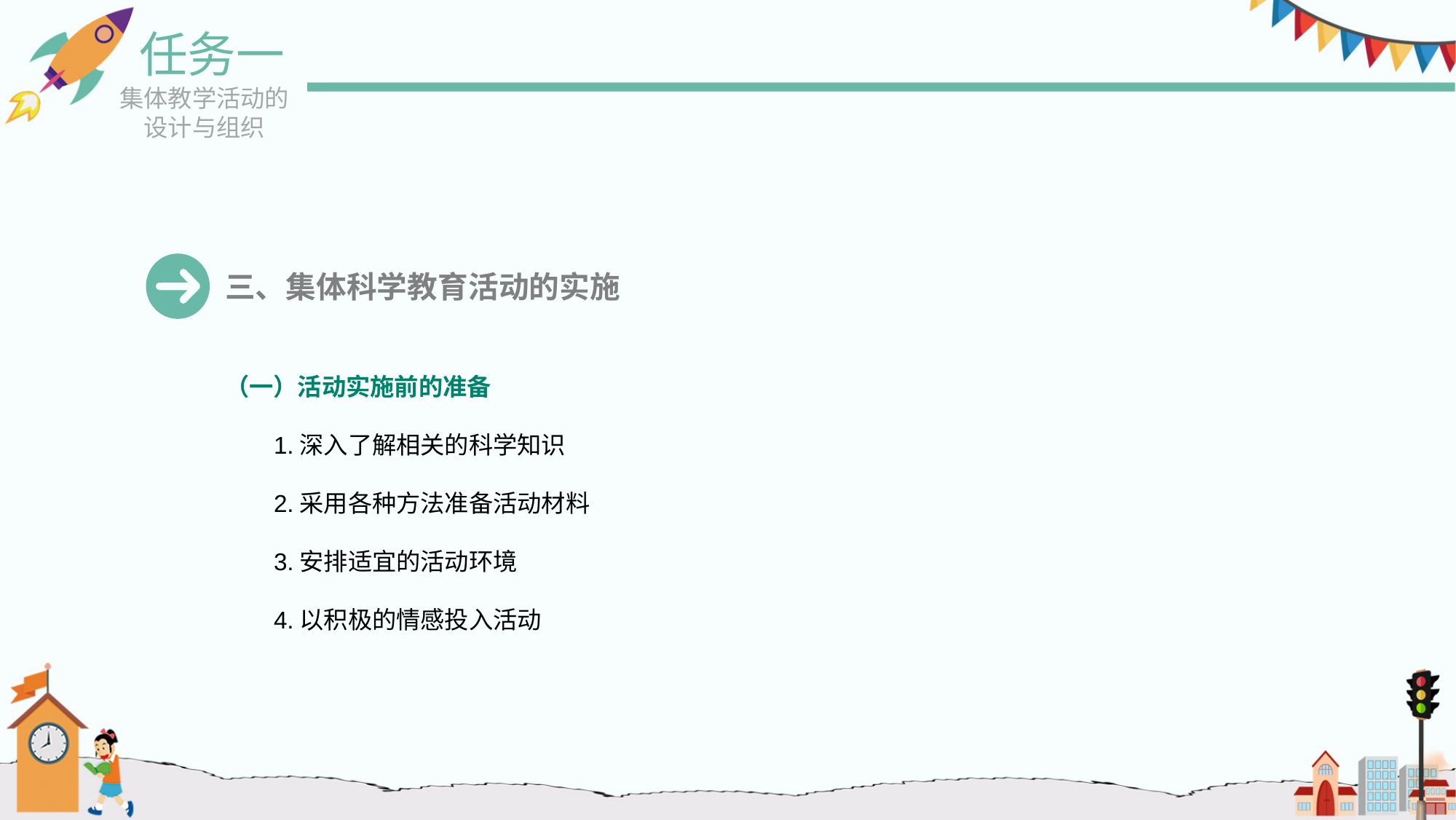

任务一
集体教学活动的设计与组织

三、集体科学教育活动的实施
（一）活动实施前的准备
1.深入了解相关的科学知识
2.采用各种方法准备活动材料
3.安排适宜的活动环境
4.以积极的情感投入活动